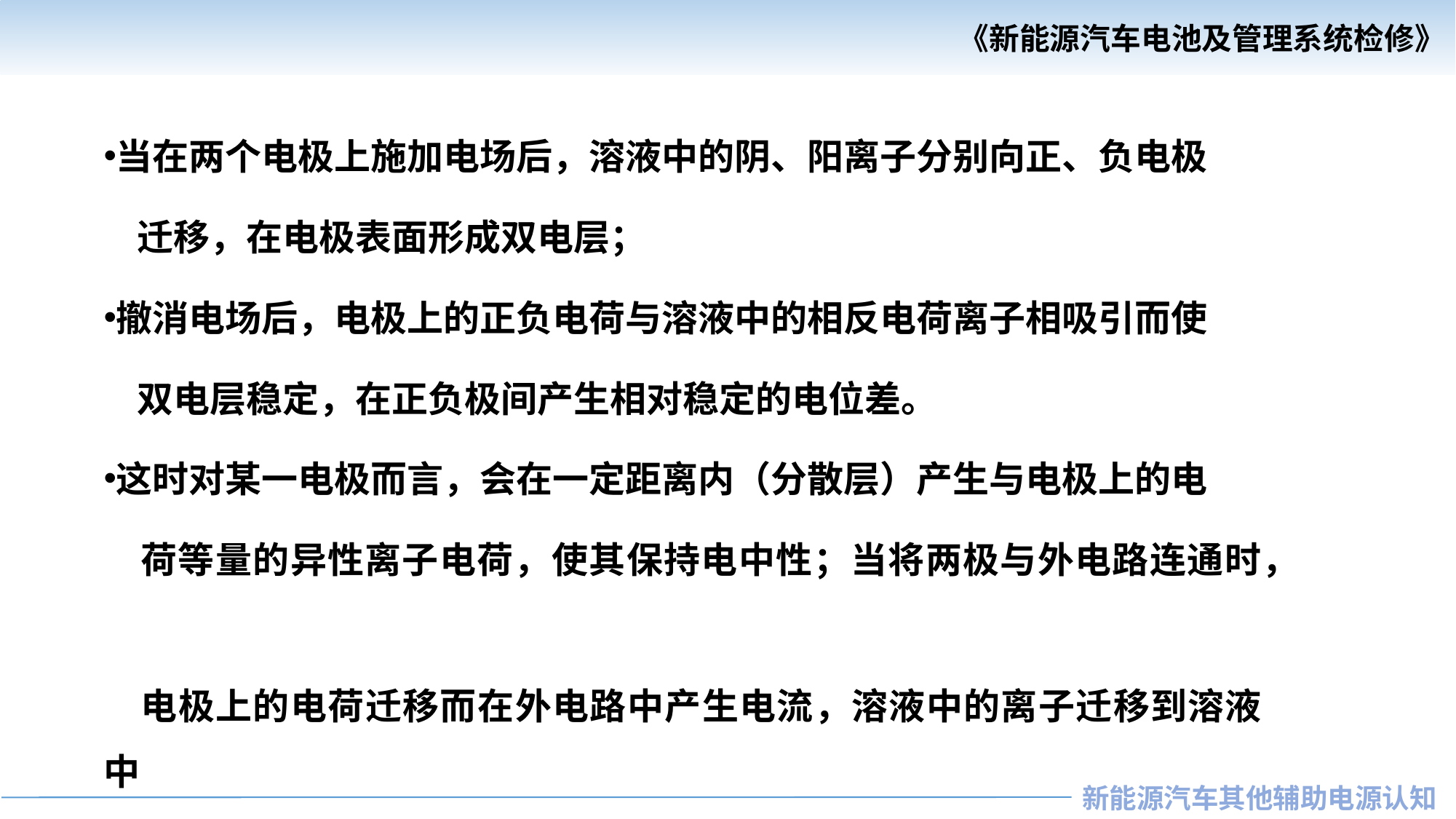

当在两个电极上施加电场后，溶液中的阴、阳离子分别向正、负电极
   迁移，在电极表面形成双电层；
撤消电场后，电极上的正负电荷与溶液中的相反电荷离子相吸引而使
   双电层稳定，在正负极间产生相对稳定的电位差。
这时对某一电极而言，会在一定距离内（分散层）产生与电极上的电
   荷等量的异性离子电荷，使其保持电中性；当将两极与外电路连通时，
   电极上的电荷迁移而在外电路中产生电流，溶液中的离子迁移到溶液中
   呈电中性，这便是双电层电容的充放电原理。